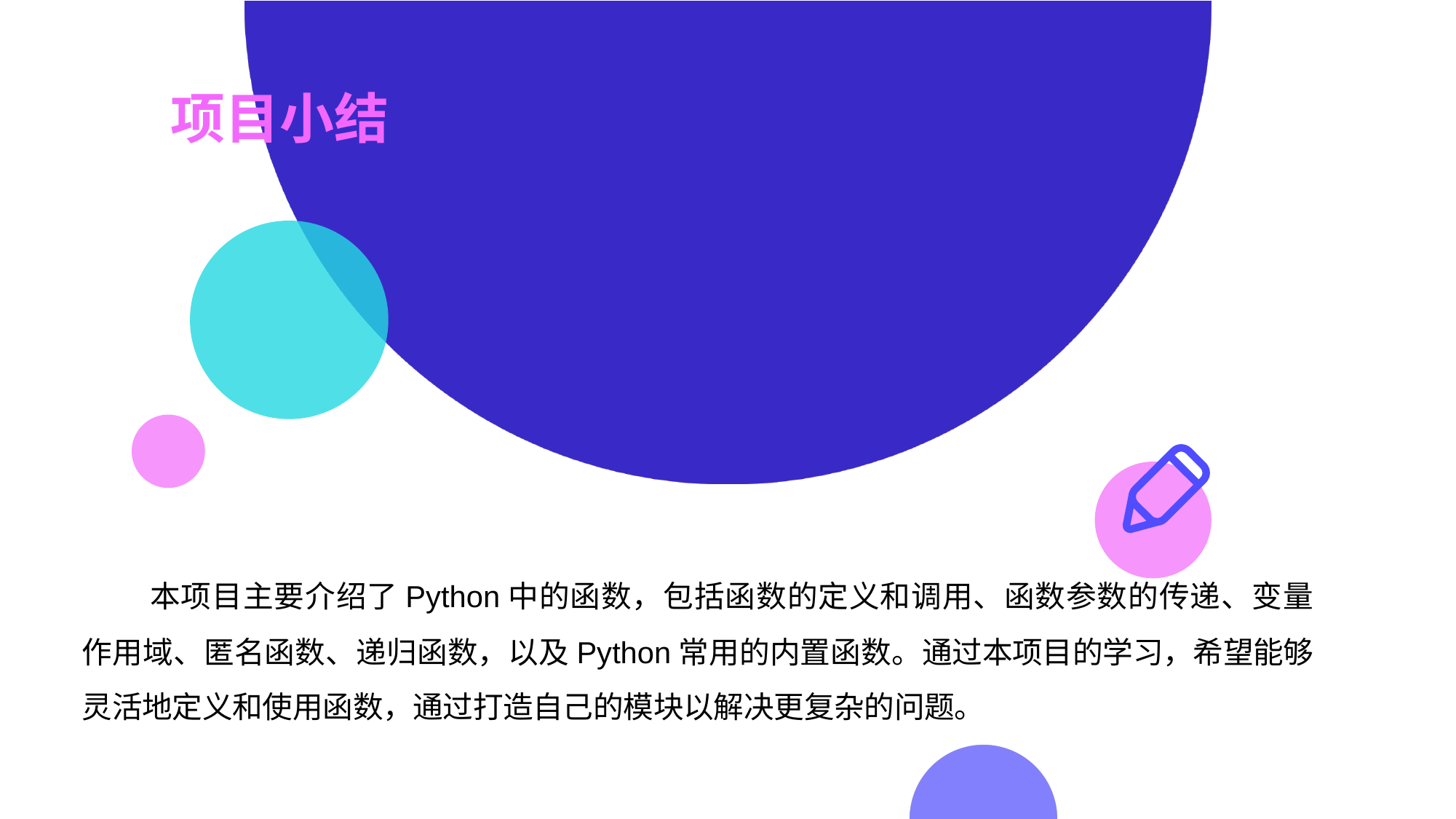

# 项目小结
   本项目主要介绍了Python中的函数，包括函数的定义和调用、函数参数的传递、变量作用域、匿名函数、递归函数，以及Python常用的内置函数。通过本项目的学习，希望能够灵活地定义和使用函数，通过打造自己的模块以解决更复杂的问题。